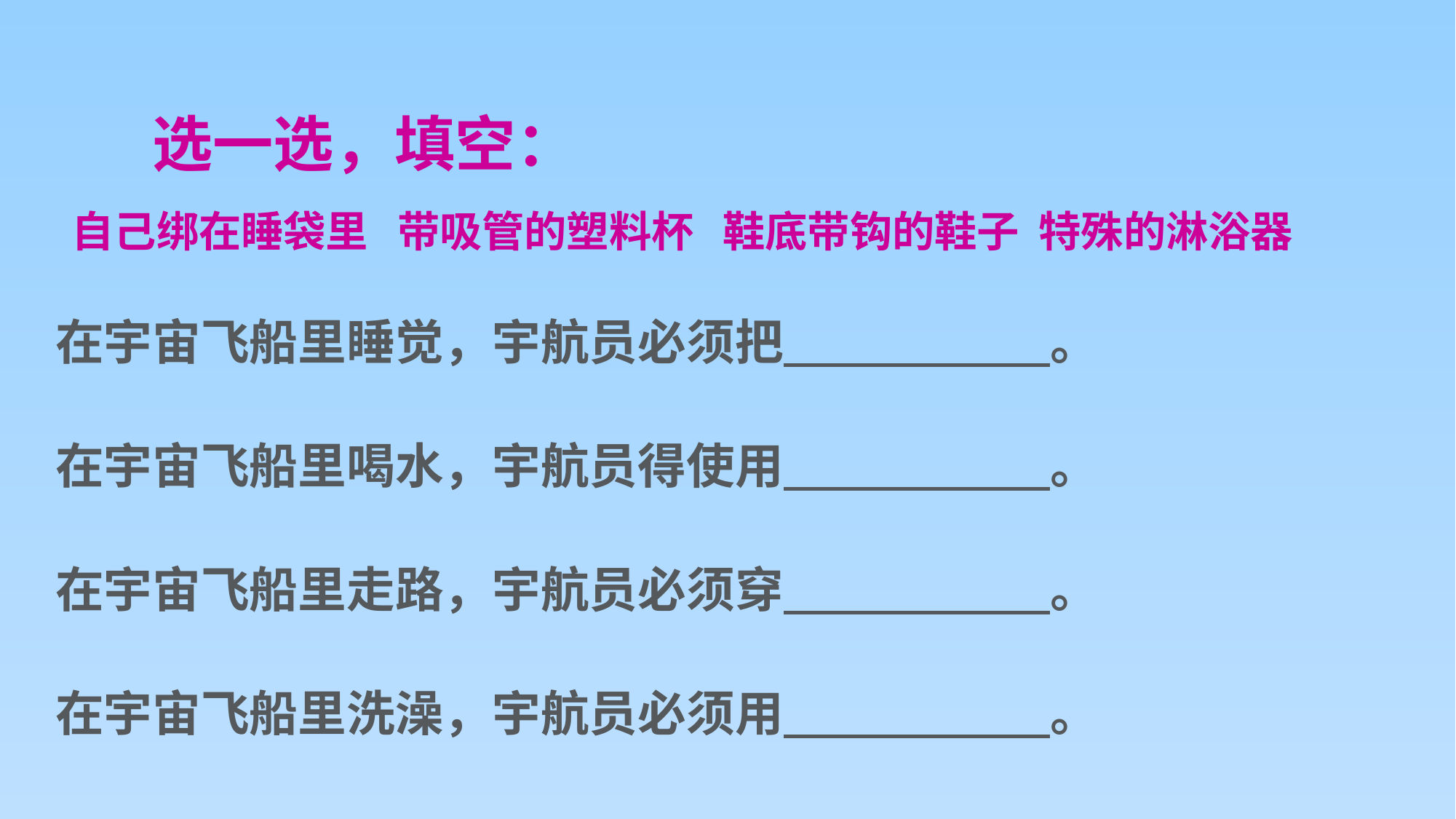

选一选，填空：

自己绑在睡袋里   带吸管的塑料杯   鞋底带钩的鞋子  特殊的淋浴器
在宇宙飞船里睡觉，宇航员必须把                        。

在宇宙飞船里喝水，宇航员得使用                        。

在宇宙飞船里走路，宇航员必须穿                        。

在宇宙飞船里洗澡，宇航员必须用                        。